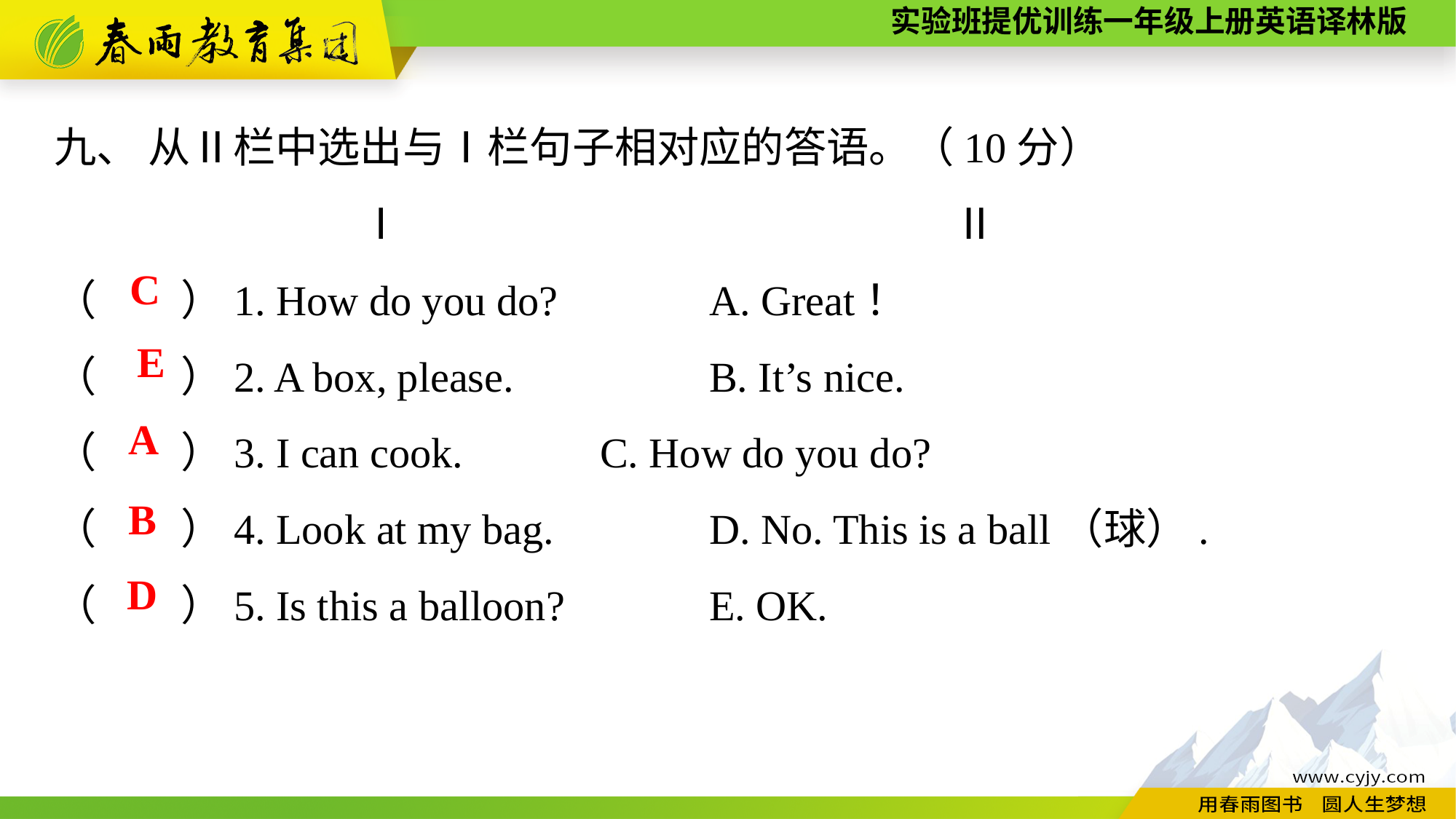

九、 从Ⅱ栏中选出与Ⅰ栏句子相对应的答语。（10分）
　　　　　　　 Ⅰ　　　　　　　　　　　　　Ⅱ
（　　）1. How do you do?		A. Great！
（　　）2. A box, please.		B. It’s nice.
（　　）3. I can cook.		C. How do you do?
（　　）4. Look at my bag.		D. No. This is a ball（球）.
（　　）5. Is this a balloon?		E. OK.
C
E
A
B
D